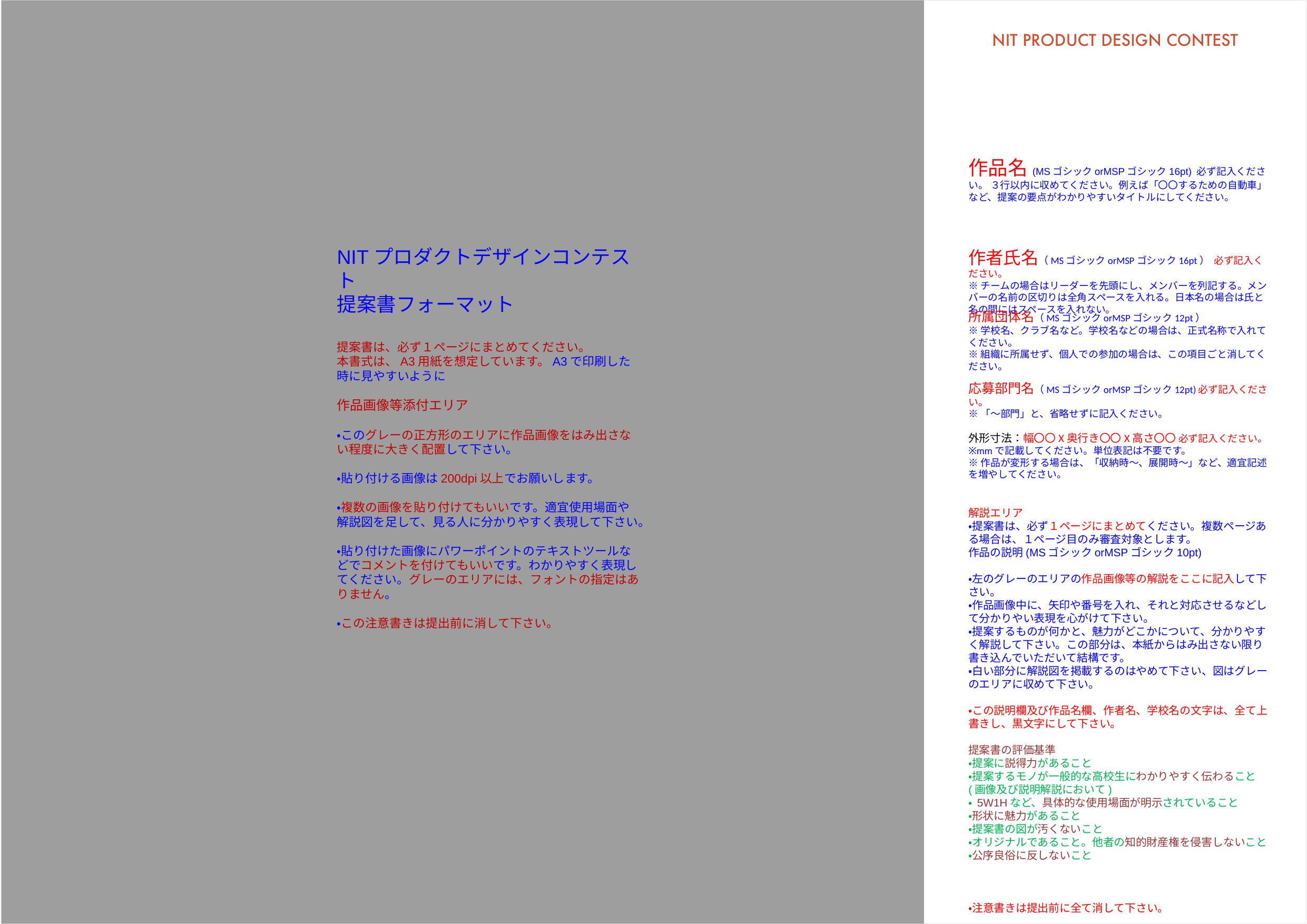

作品名(MSゴシックorMSPゴシック16pt) 必ず記入ください。 ３行以内に収めてください。例えば「〇〇するための自動車」など、提案の要点がわかりやすいタイトルにしてください。
NITプロダクトデザインコンテスト
提案書フォーマット

提案書は、必ず１ページにまとめてください。
本書式は、A3用紙を想定しています。A3で印刷した時に見やすいように

作品画像等添付エリア

・このグレーの正方形のエリアに作品画像をはみ出さない程度に大きく配置して下さい。

・貼り付ける画像は200dpi以上でお願いします。

・複数の画像を貼り付けてもいいです。適宜使用場面や解説図を足して、見る人に分かりやすく表現して下さい。

・貼り付けた画像にパワーポイントのテキストツールなどでコメントを付けてもいいです。わかりやすく表現してください。グレーのエリアには、フォントの指定はありません。

・この注意書きは提出前に消して下さい。
作者氏名（MSゴシックorMSPゴシック16pt）  必ず記入ください。
※チームの場合はリーダーを先頭にし、メンバーを列記する。メンバーの名前の区切りは全角スペースを入れる。日本名の場合は氏と名の間にはスペースを入れない。
所属団体名（MSゴシックorMSPゴシック12pt）
※学校名、クラブ名など。学校名などの場合は、正式名称で入れてください。
※組織に所属せず、個人での参加の場合は、この項目ごと消してください。

応募部門名（MSゴシックorMSPゴシック12pt)必ず記入ください。
※「〜部門」と、省略せずに記入ください。

外形寸法：幅〇〇X奥行き〇〇X高さ〇〇 必ず記入ください。
※mmで記載してください。単位表記は不要です。
※作品が変形する場合は、「収納時〜、展開時〜」など、適宜記述を増やしてください。

解説エリア
・提案書は、必ず１ページにまとめてください。複数ページある場合は、１ページ目のみ審査対象とします。
作品の説明(MSゴシックorMSPゴシック10pt)

・左のグレーのエリアの作品画像等の解説をここに記入して下さい。
・作品画像中に、矢印や番号を入れ、それと対応させるなどして分かりやい表現を心がけて下さい。
・提案するものが何かと、魅力がどこかについて、分かりやすく解説して下さい。この部分は、本紙からはみ出さない限り書き込んでいただいて結構です。
・白い部分に解説図を掲載するのはやめて下さい、図はグレーのエリアに収めて下さい。

・この説明欄及び作品名欄、作者名、学校名の文字は、全て上書きし、黒文字にして下さい。

提案書の評価基準
・提案に説得力があること
・提案するモノが一般的な高校生にわかりやすく伝わること(画像及び説明解説において)
・ 5W1Hなど、具体的な使用場面が明示されていること
・形状に魅力があること
・提案書の図が汚くないこと
・オリジナルであること。他者の知的財産権を侵害しないこと
・公序良俗に反しないこと

・注意書きは提出前に全て消して下さい。